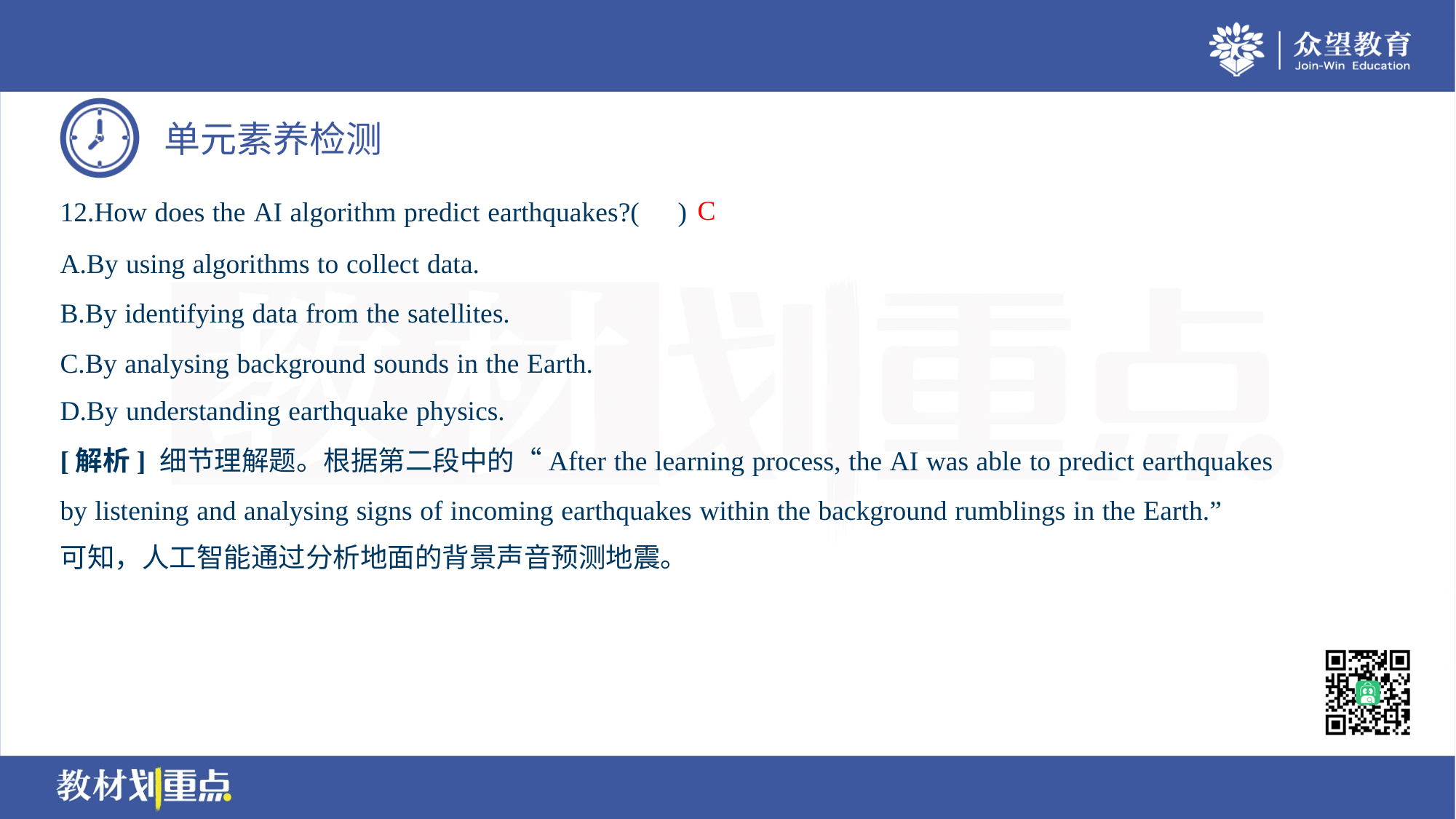

C
12.How does the AI algorithm predict earthquakes?(     )
A.By using algorithms to collect data.
B.By identifying data from the satellites.
C.By analysing background sounds in the Earth.
D.By understanding earthquake physics.
[解析] 细节理解题。根据第二段中的“After the learning process, the AI was able to predict earthquakes
by listening and analysing signs of incoming earthquakes within the background rumblings in the Earth.”
可知，人工智能通过分析地面的背景声音预测地震。